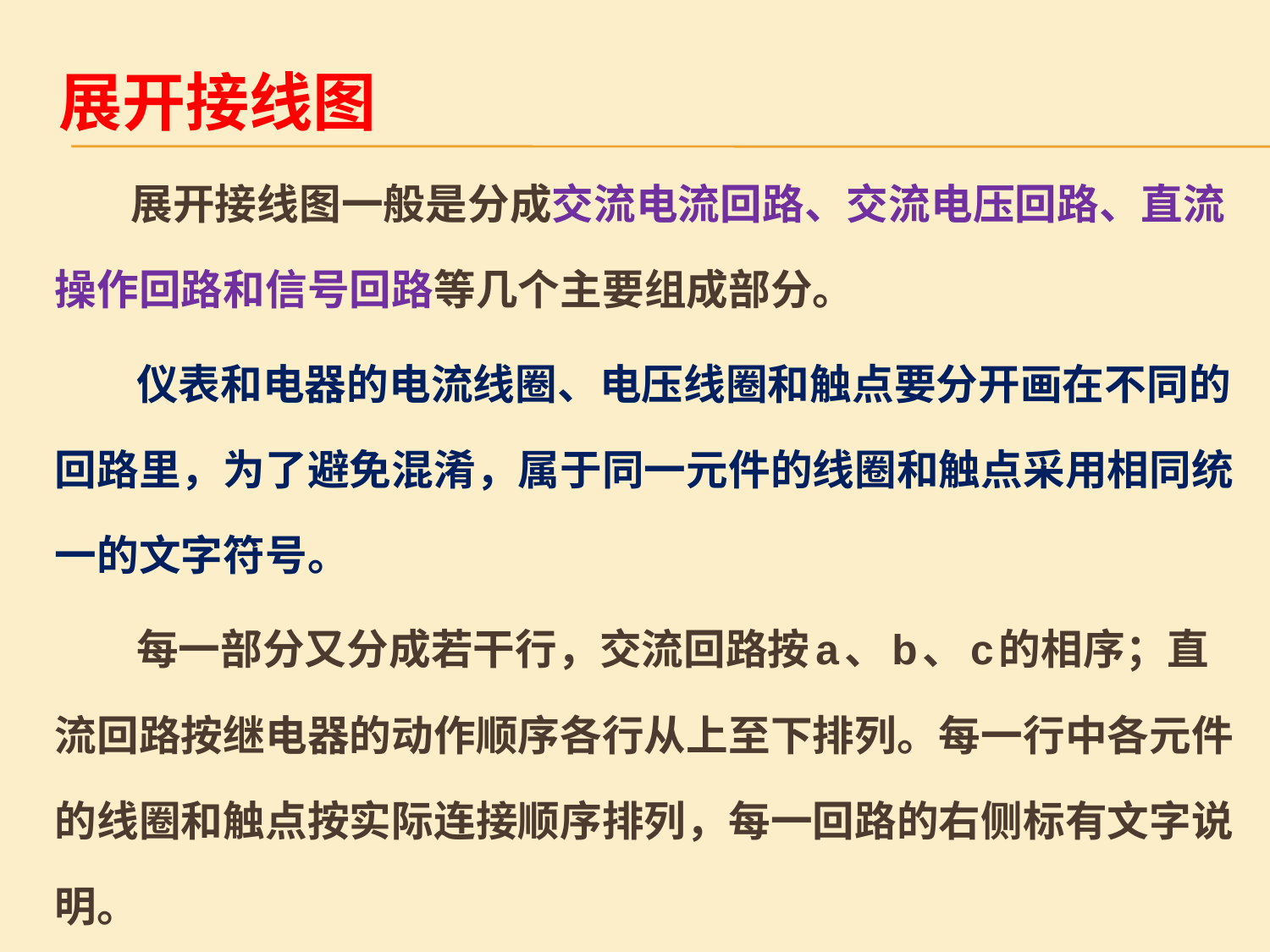

展开接线图
          展开接线图一般是分成交流电流回路、交流电压回路、直流操作回路和信号回路等几个主要组成部分。
        仪表和电器的电流线圈、电压线圈和触点要分开画在不同的回路里，为了避免混淆，属于同一元件的线圈和触点采用相同统一的文字符号。
        每一部分又分成若干行，交流回路按a、b、c的相序；直流回路按继电器的动作顺序各行从上至下排列。每一行中各元件的线圈和触点按实际连接顺序排列，每一回路的右侧标有文字说明。